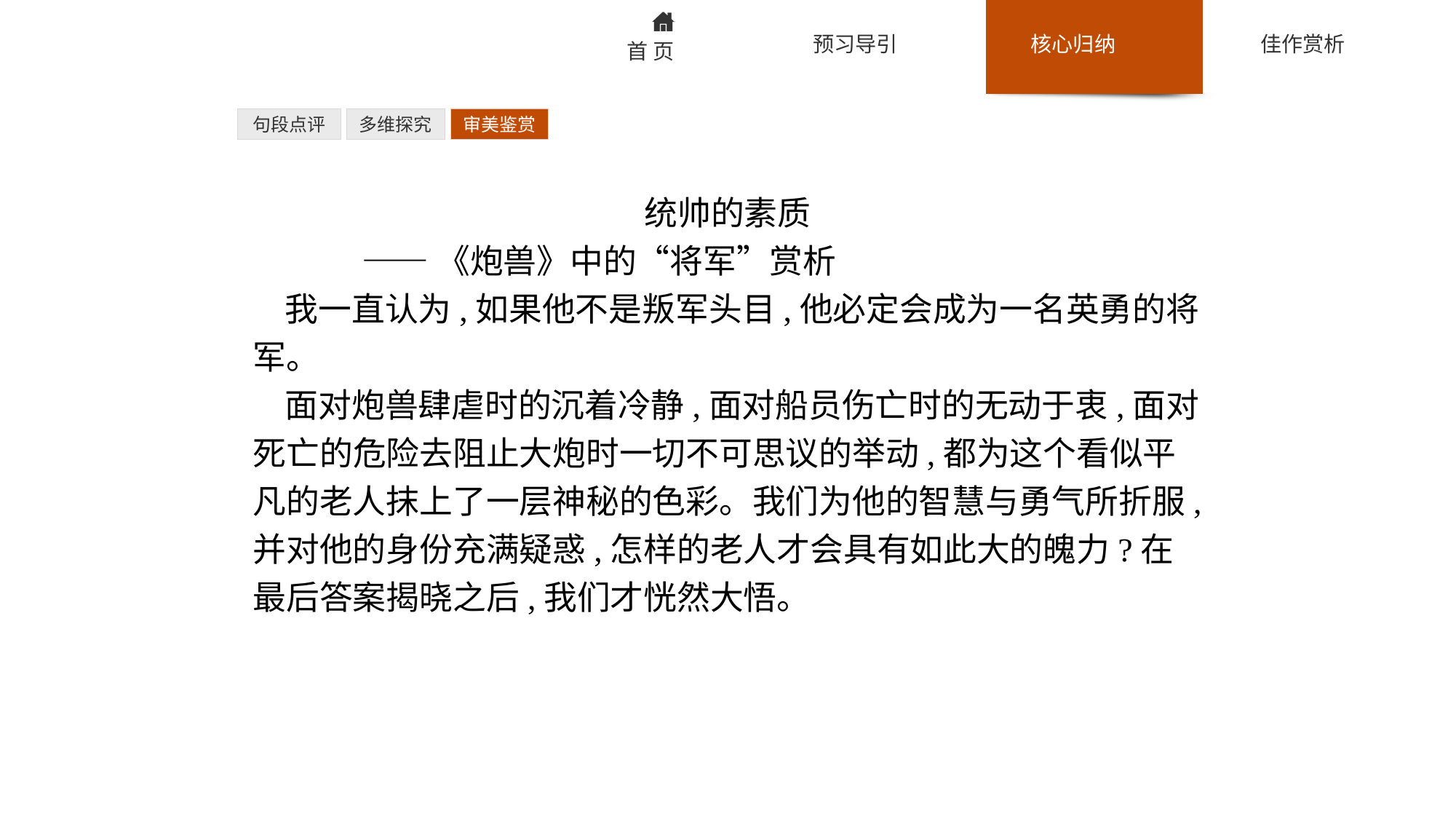

句段点评
多维探究
审美鉴赏
统帅的素质
	——《炮兽》中的“将军”赏析
我一直认为,如果他不是叛军头目,他必定会成为一名英勇的将军。
面对炮兽肆虐时的沉着冷静,面对船员伤亡时的无动于衷,面对死亡的危险去阻止大炮时一切不可思议的举动,都为这个看似平凡的老人抹上了一层神秘的色彩。我们为他的智慧与勇气所折服,并对他的身份充满疑惑,怎样的老人才会具有如此大的魄力?在最后答案揭晓之后,我们才恍然大悟。